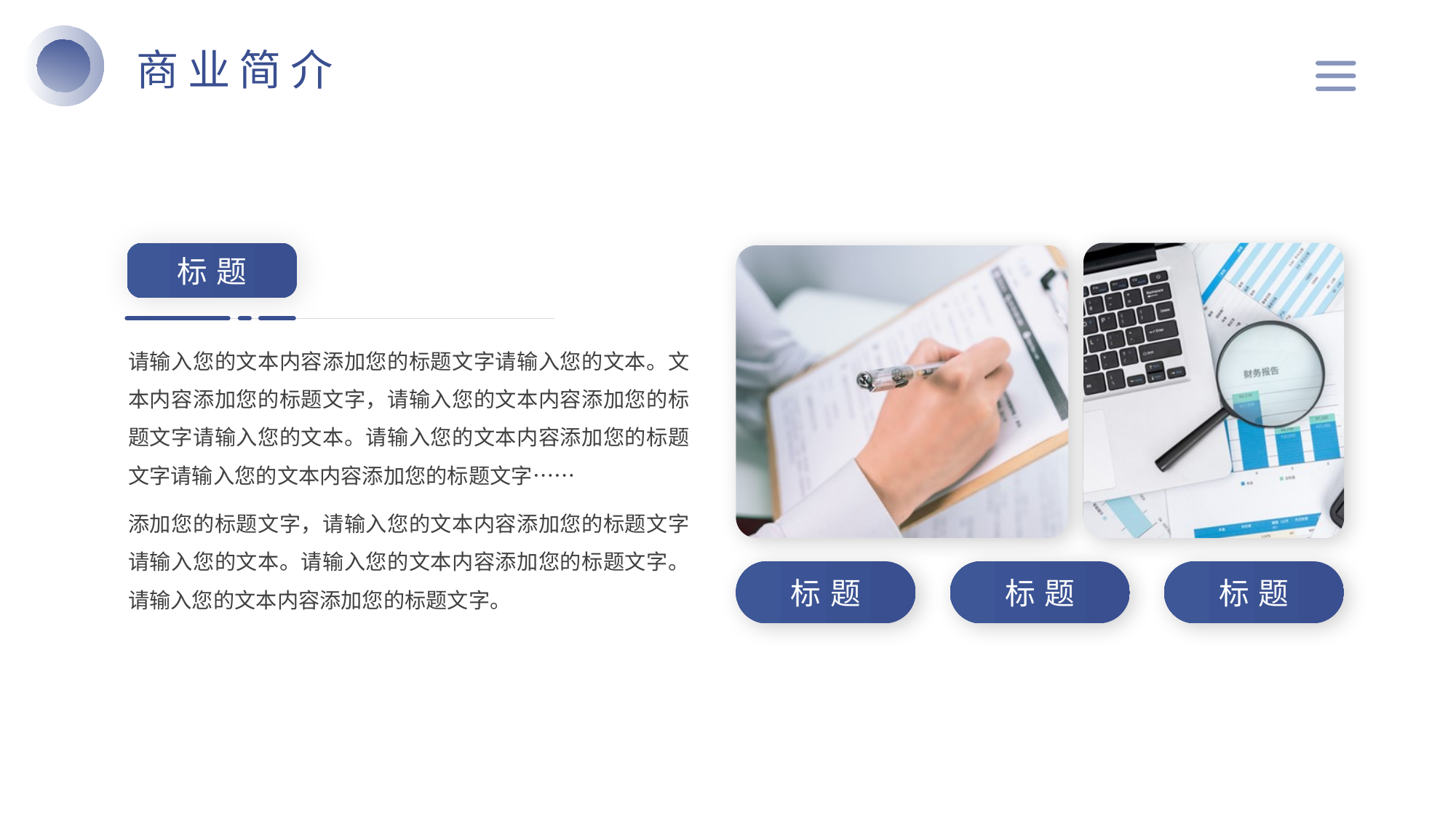

商业简介
标题

请输入您的文本内容添加您的标题文字请输入您的文本。文本内容添加您的标题文字，请输入您的文本内容添加您的标题文字请输入您的文本。请输入您的文本内容添加您的标题文字请输入您的文本内容添加您的标题文字……
添加您的标题文字，请输入您的文本内容添加您的标题文字请输入您的文本。请输入您的文本内容添加您的标题文字。请输入您的文本内容添加您的标题文字。
标题
标题
标题